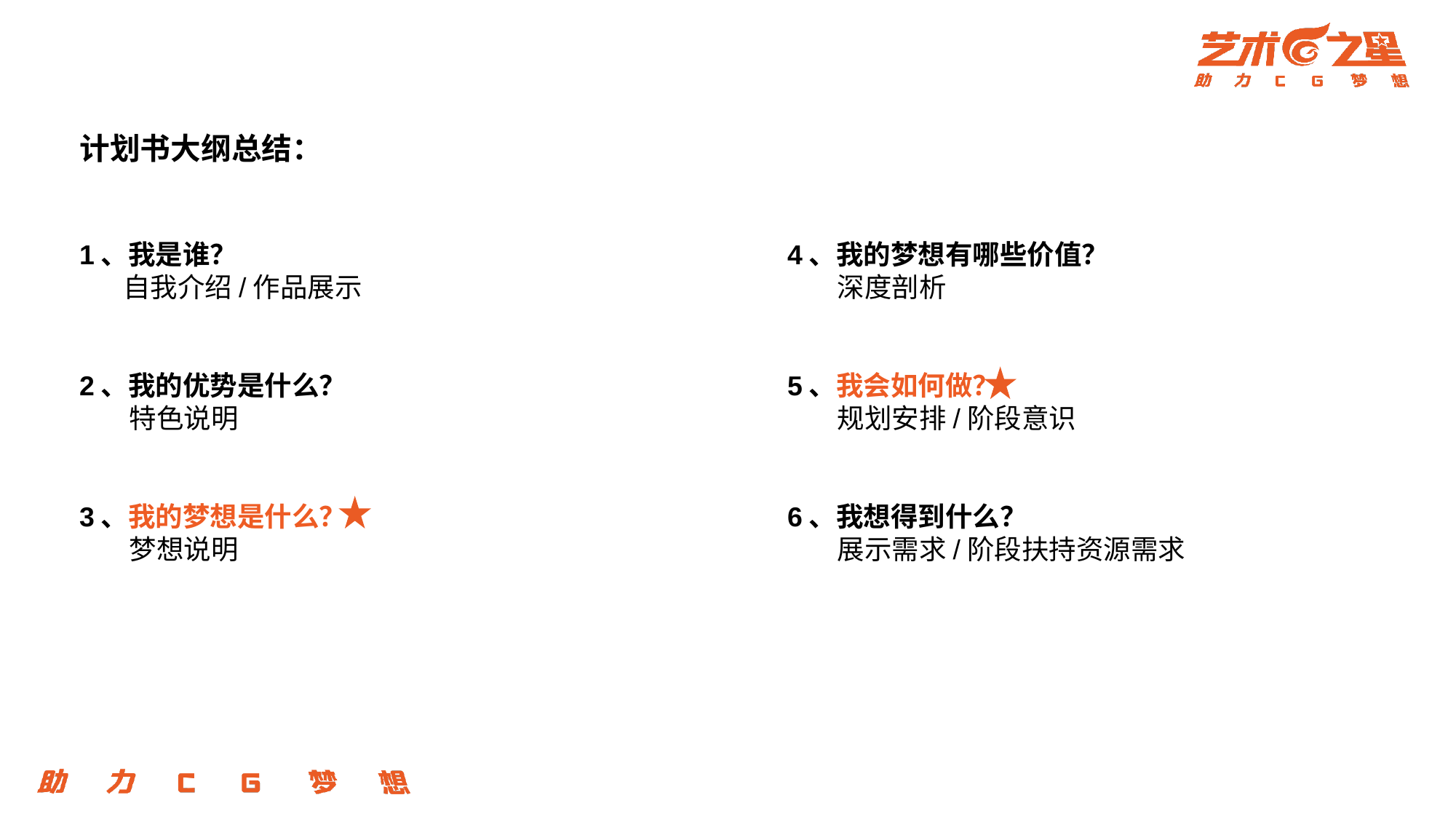

计划书大纲总结：
1、我是谁？
      自我介绍/作品展示

2、我的优势是什么？
       特色说明

3、我的梦想是什么？
       梦想说明
4、我的梦想有哪些价值？
       深度剖析

5、我会如何做？
       规划安排/阶段意识

6、我想得到什么？
       展示需求/阶段扶持资源需求